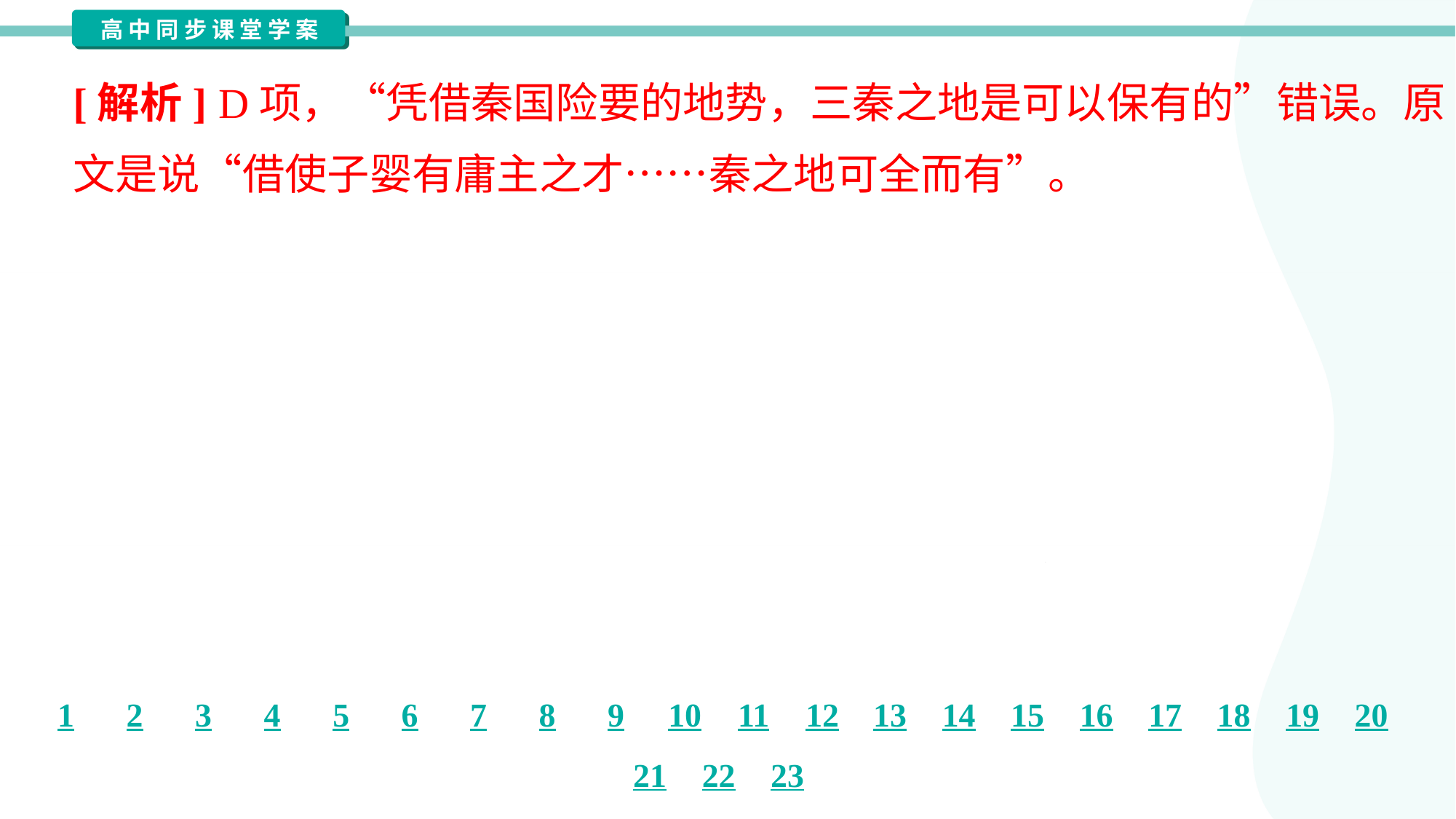

[解析] D项，“凭借秦国险要的地势，三秦之地是可以保有的”错误。原
文是说“借使子婴有庸主之才……秦之地可全而有”。